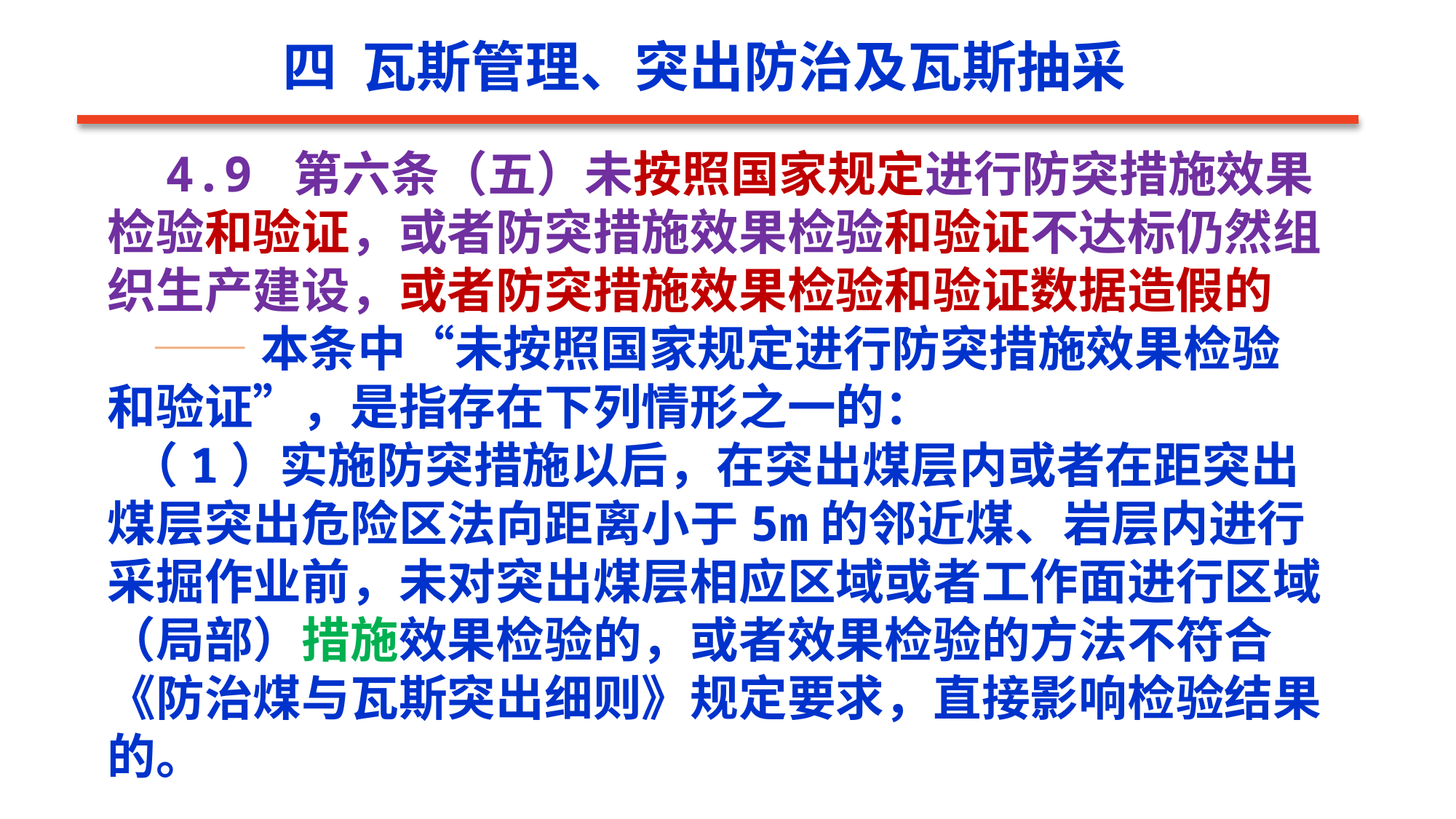

四  瓦斯管理、突出防治及瓦斯抽采
  4.9 第六条（五）未按照国家规定进行防突措施效果检验和验证，或者防突措施效果检验和验证不达标仍然组织生产建设，或者防突措施效果检验和验证数据造假的
    ——本条中“未按照国家规定进行防突措施效果检验和验证”，是指存在下列情形之一的：
 （1）实施防突措施以后，在突出煤层内或者在距突出煤层突出危险区法向距离小于5m的邻近煤、岩层内进行采掘作业前，未对突出煤层相应区域或者工作面进行区域（局部）措施效果检验的，或者效果检验的方法不符合《防治煤与瓦斯突出细则》规定要求，直接影响检验结果的。